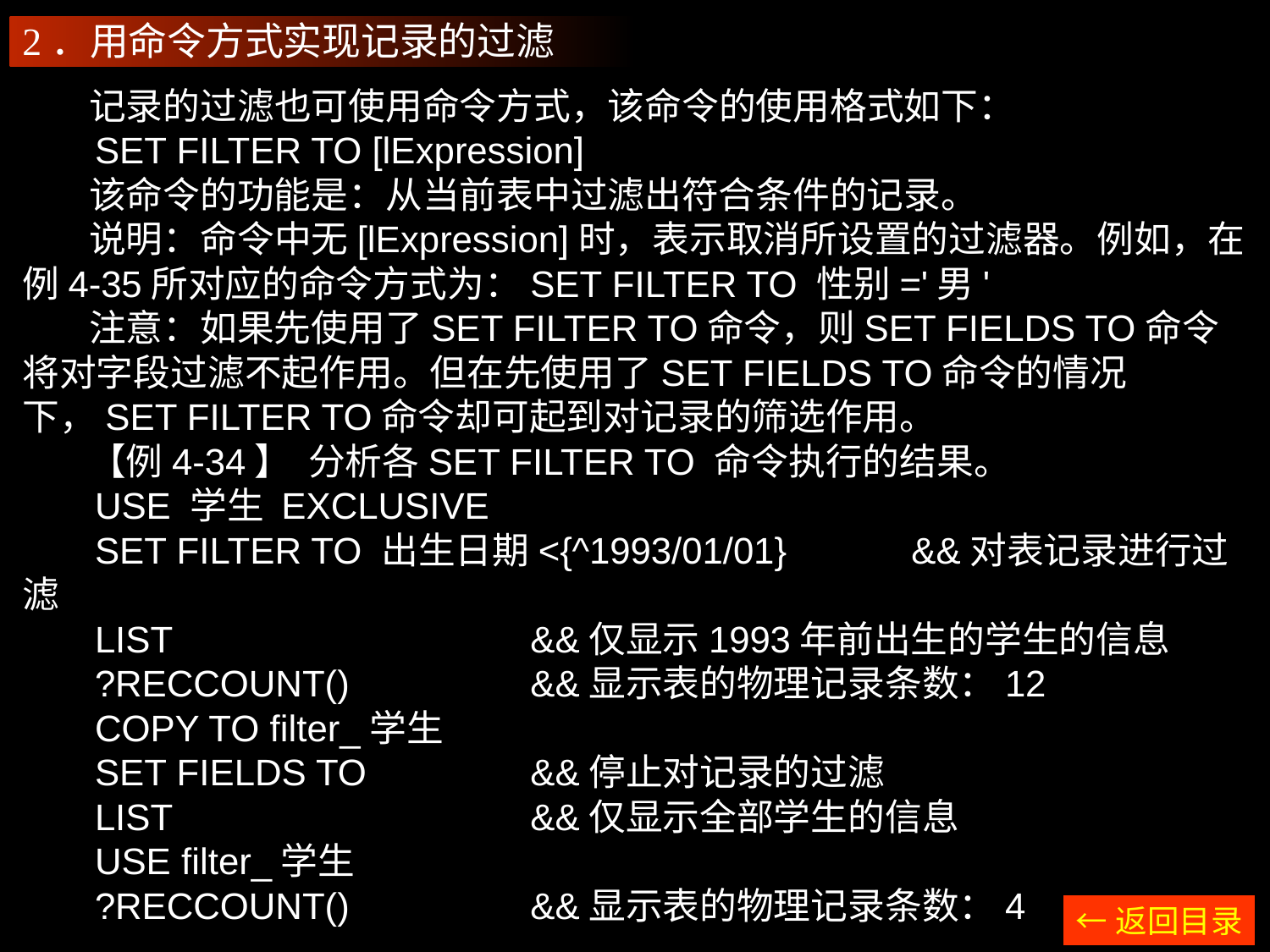

2．用命令方式实现记录的过滤
       记录的过滤也可使用命令方式，该命令的使用格式如下：
       SET FILTER TO [lExpression]
       该命令的功能是：从当前表中过滤出符合条件的记录。
       说明：命令中无[lExpression]时，表示取消所设置的过滤器。例如，在例4-35所对应的命令方式为：SET FILTER TO 性别='男'
       注意：如果先使用了SET FILTER TO命令，则SET FIELDS TO命令将对字段过滤不起作用。但在先使用了SET FIELDS TO命令的情况下，SET FILTER TO命令却可起到对记录的筛选作用。
       【例4-34】  分析各SET FILTER TO 命令执行的结果。
       USE 学生 EXCLUSIVE
       SET FILTER TO 出生日期<{^1993/01/01}	&&对表记录进行过滤
       LIST			&&仅显示1993年前出生的学生的信息
       ?RECCOUNT()		&&显示表的物理记录条数：12
       COPY TO filter_学生
       SET FIELDS TO		&&停止对记录的过滤
       LIST			&&仅显示全部学生的信息
       USE filter_学生
       ?RECCOUNT()		&&显示表的物理记录条数：4
←返回目录